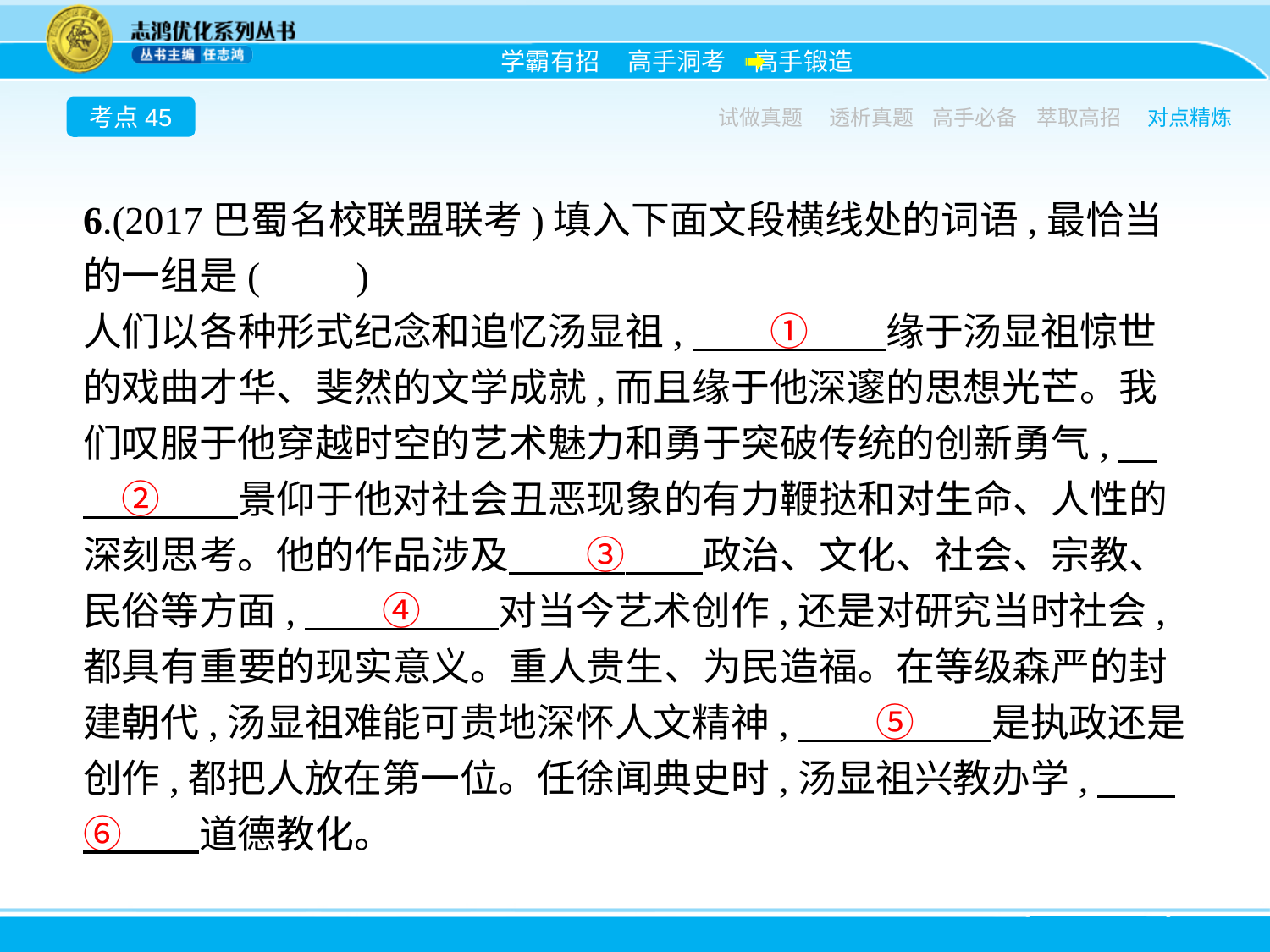

考点45
试做真题
透析真题
高手必备
萃取高招
对点精炼
6.(2017巴蜀名校联盟联考)填入下面文段横线处的词语,最恰当的一组是(　　)
人们以各种形式纪念和追忆汤显祖,　　①　　缘于汤显祖惊世的戏曲才华、斐然的文学成就,而且缘于他深邃的思想光芒。我们叹服于他穿越时空的艺术魅力和勇于突破传统的创新勇气,　　②　　景仰于他对社会丑恶现象的有力鞭挞和对生命、人性的深刻思考。他的作品涉及　　③　　政治、文化、社会、宗教、民俗等方面,　　④　　对当今艺术创作,还是对研究当时社会,都具有重要的现实意义。重人贵生、为民造福。在等级森严的封建朝代,汤显祖难能可贵地深怀人文精神,　　⑤　　是执政还是创作,都把人放在第一位。任徐闻典史时,汤显祖兴教办学,　　⑥　　道德教化。